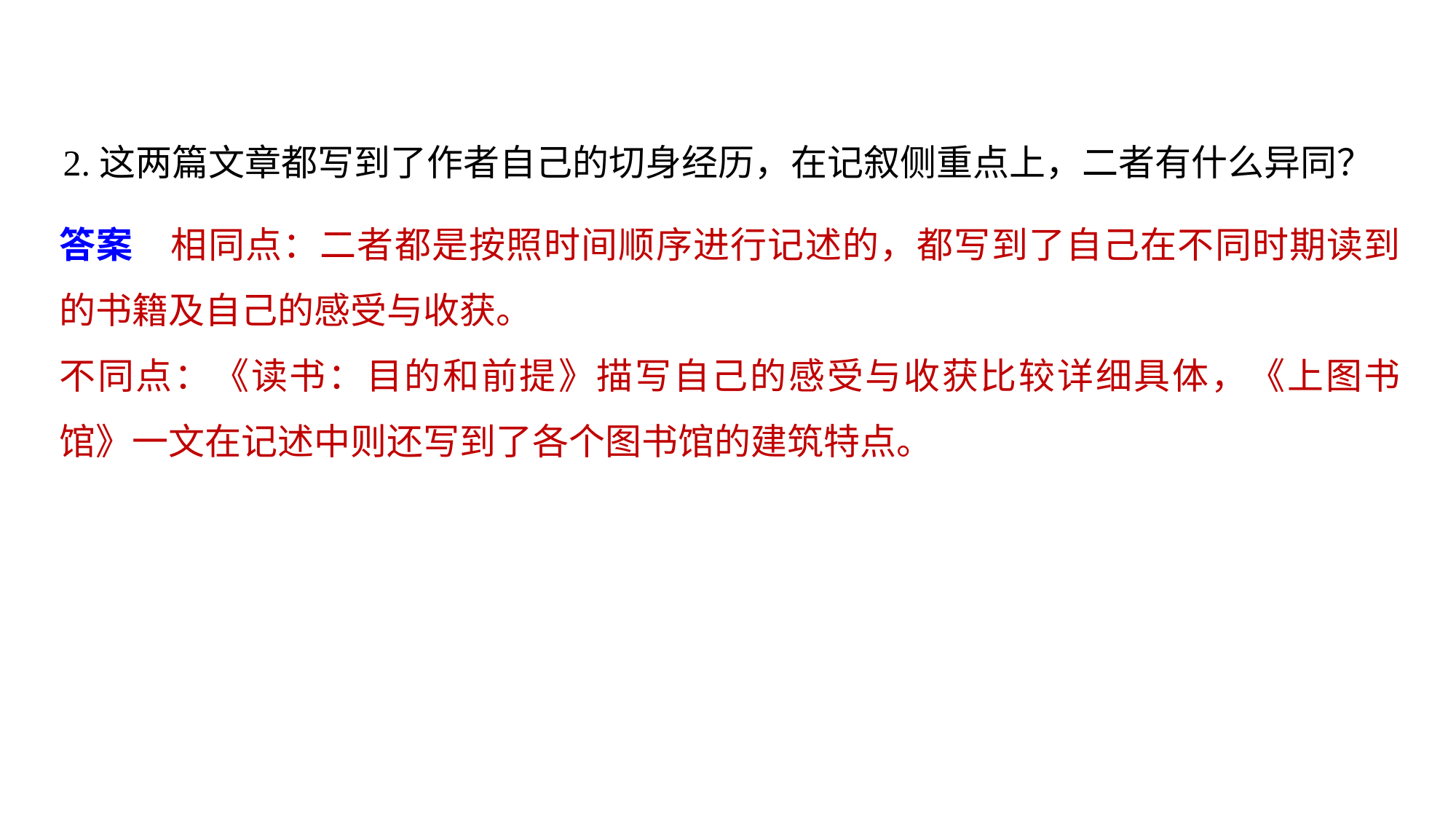

2.这两篇文章都写到了作者自己的切身经历，在记叙侧重点上，二者有什么异同？
答案　相同点：二者都是按照时间顺序进行记述的，都写到了自己在不同时期读到的书籍及自己的感受与收获。
不同点：《读书：目的和前提》描写自己的感受与收获比较详细具体，《上图书馆》一文在记述中则还写到了各个图书馆的建筑特点。